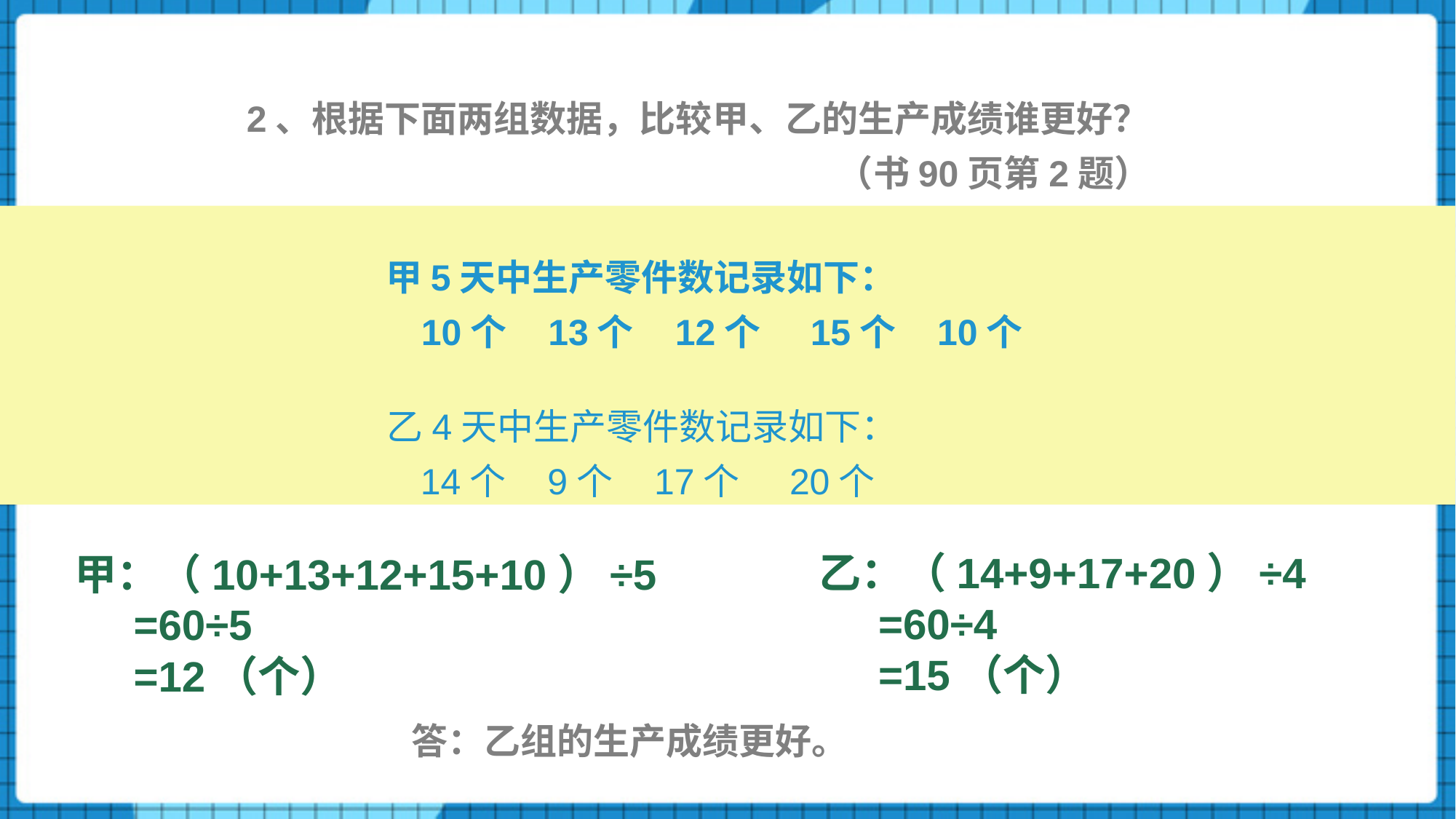

2、根据下面两组数据，比较甲、乙的生产成绩谁更好？
                                                                            （书90页第2题）

            甲5天中生产零件数记录如下：
              10个    13个    12个     15个    10个

           乙4天中生产零件数记录如下：
             14个    9个    17个     20个
乙：（14+9+17+20）÷4
     =60÷4
     =15（个）
甲：（10+13+12+15+10）÷5
     =60÷5
     =12（个）
答：乙组的生产成绩更好。